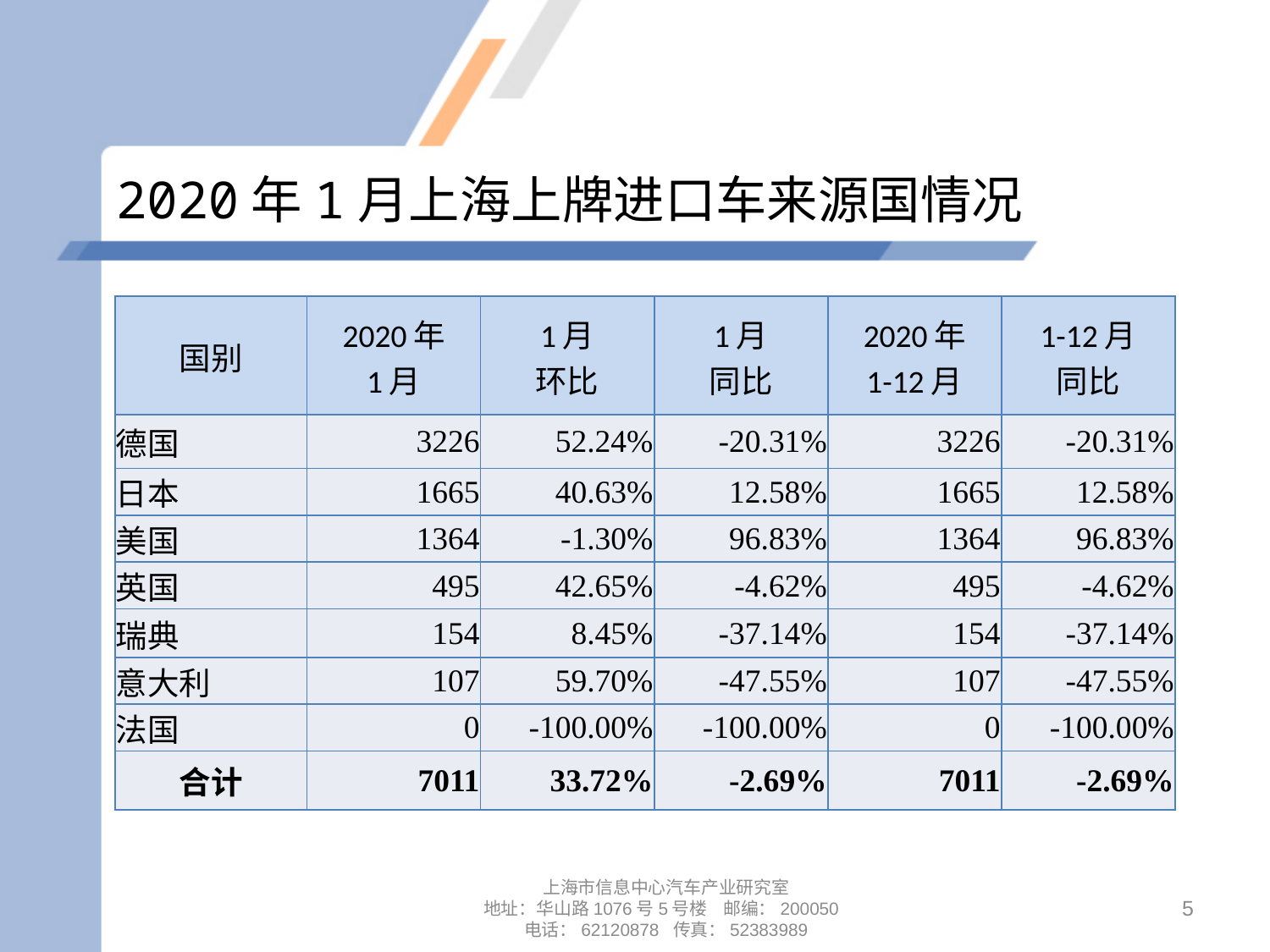

# 2020年1月上海上牌进口车来源国情况
| 国别 | 2020年 1月 | 1月 环比 | 1月 同比 | 2020年 1-12月 | 1-12月 同比 |
| --- | --- | --- | --- | --- | --- |
| 德国 | 3226 | 52.24% | -20.31% | 3226 | -20.31% |
| 日本 | 1665 | 40.63% | 12.58% | 1665 | 12.58% |
| 美国 | 1364 | -1.30% | 96.83% | 1364 | 96.83% |
| 英国 | 495 | 42.65% | -4.62% | 495 | -4.62% |
| 瑞典 | 154 | 8.45% | -37.14% | 154 | -37.14% |
| 意大利 | 107 | 59.70% | -47.55% | 107 | -47.55% |
| 法国 | 0 | -100.00% | -100.00% | 0 | -100.00% |
| 合计 | 7011 | 33.72% | -2.69% | 7011 | -2.69% |
上海市信息中心汽车产业研究室
地址：华山路1076号5号楼    邮编：200050
电话：62120878  传真：52383989

5